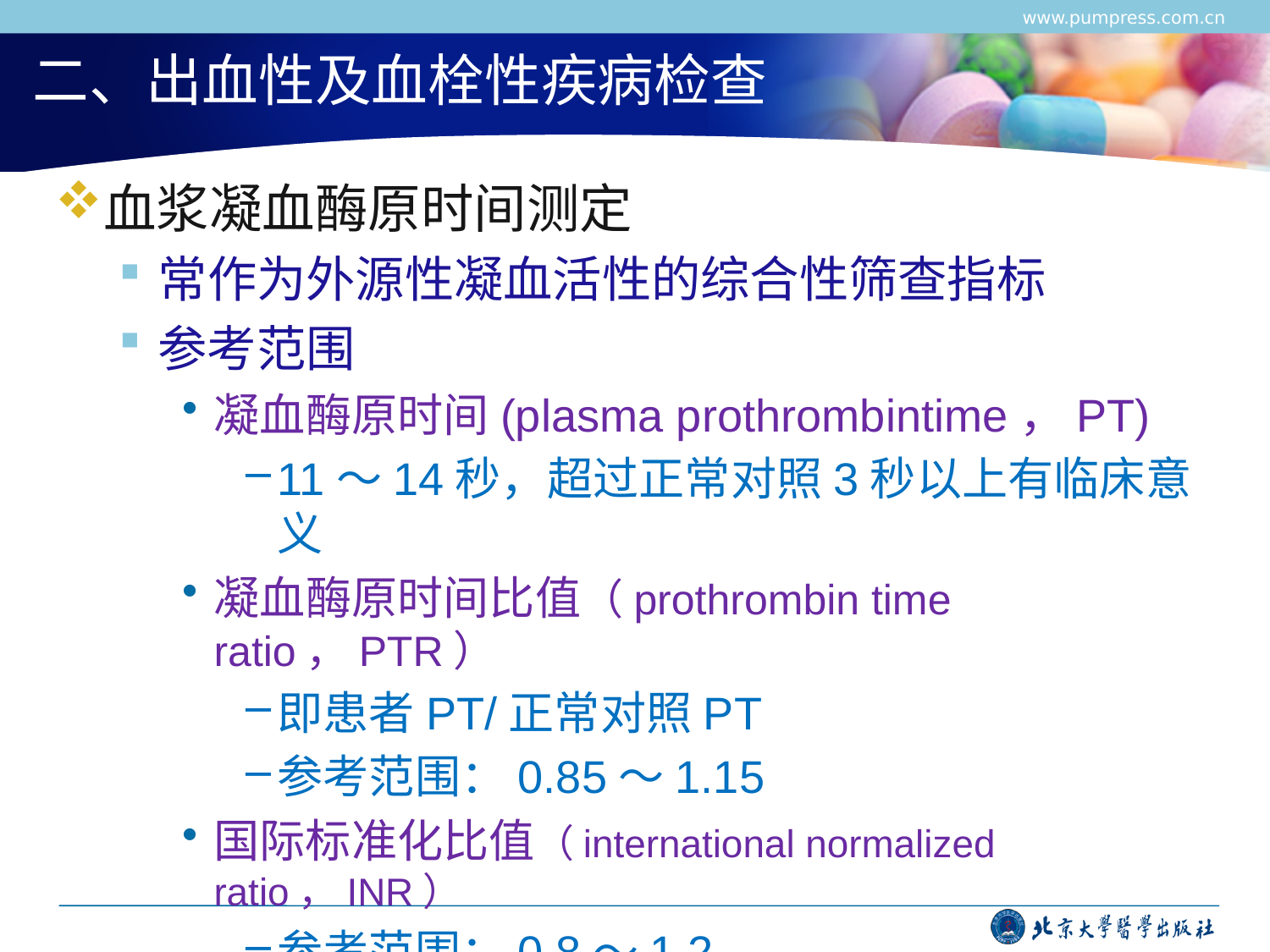

www.pumpress.com.cn
# 二、出血性及血栓性疾病检查
血浆凝血酶原时间测定
常作为外源性凝血活性的综合性筛查指标
参考范围
凝血酶原时间(plasma prothrombintime，PT)
11～14秒，超过正常对照3秒以上有临床意义
凝血酶原时间比值（prothrombin time ratio，PTR）
即患者PT/正常对照PT
参考范围：0.85～1.15
国际标准化比值（international normalized ratio，INR）
参考范围：0.8～1.2